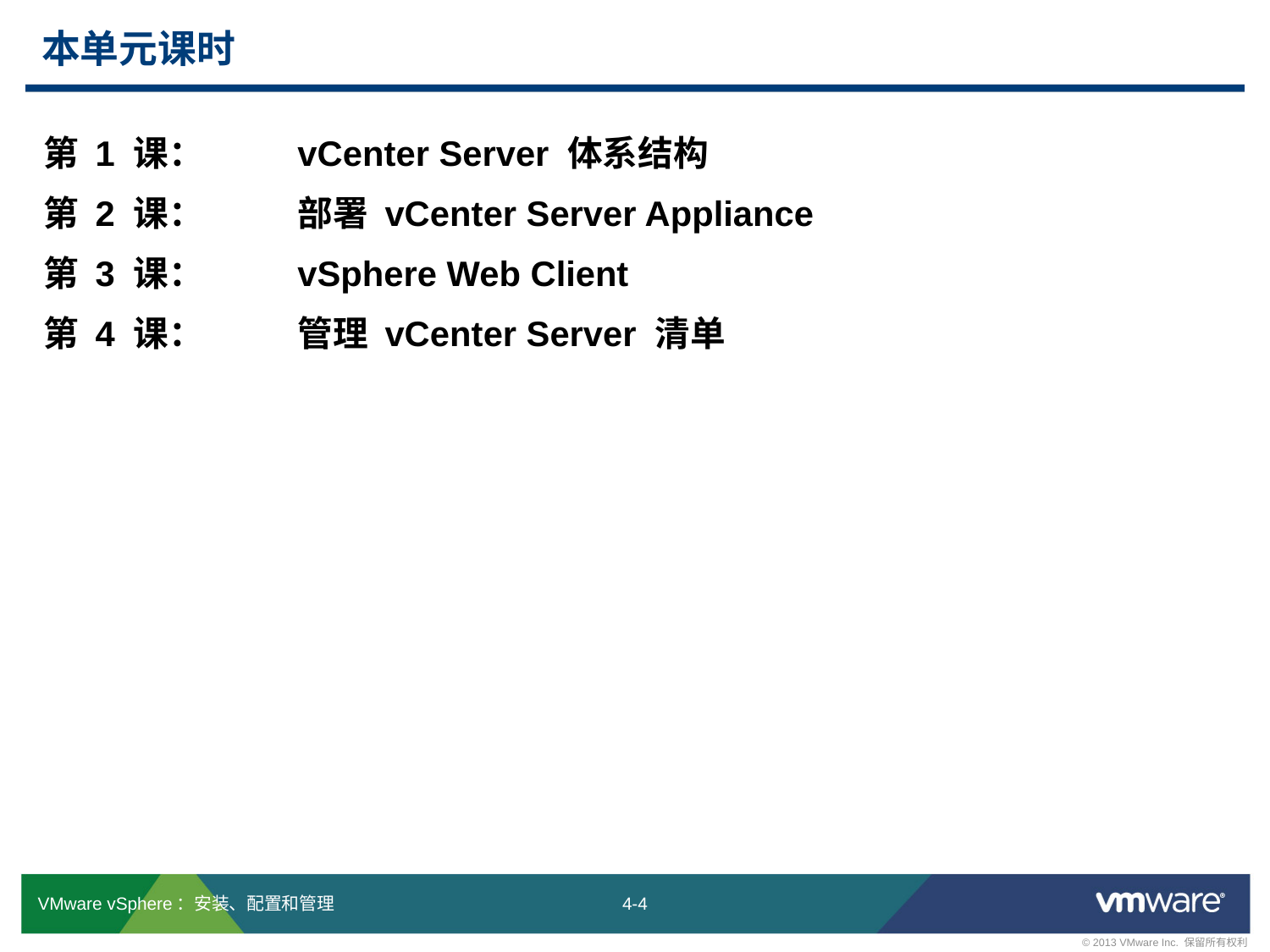

# 本单元课时
第 1 课： 	vCenter Server 体系结构
第 2 课：	部署 vCenter Server Appliance
第 3 课：	vSphere Web Client
第 4 课： 	管理 vCenter Server 清单